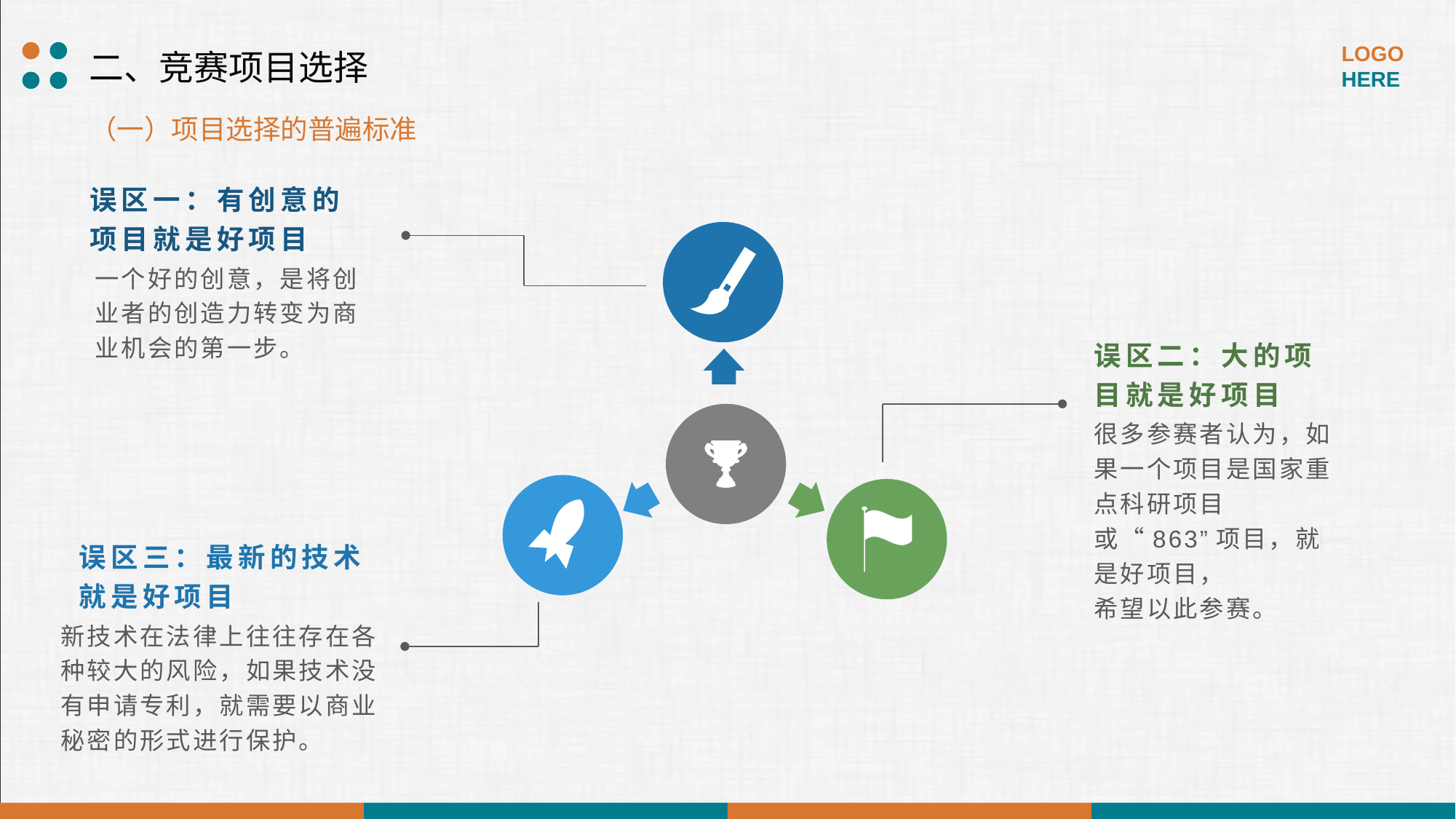

二、竞赛项目选择
（一）项目选择的普遍标准
误区一：有创意的项目就是好项目

一个好的创意，是将创业者的创造力转变为商业机会的第一步。
误区二：大的项目就是好项目

很多参赛者认为，如果一个项目是国家重点科研项目或“863”项目，就是好项目，
希望以此参赛。

误区三：最新的技术就是好项目

新技术在法律上往往存在各种较大的风险，如果技术没有申请专利，就需要以商业秘密的形式进行保护。